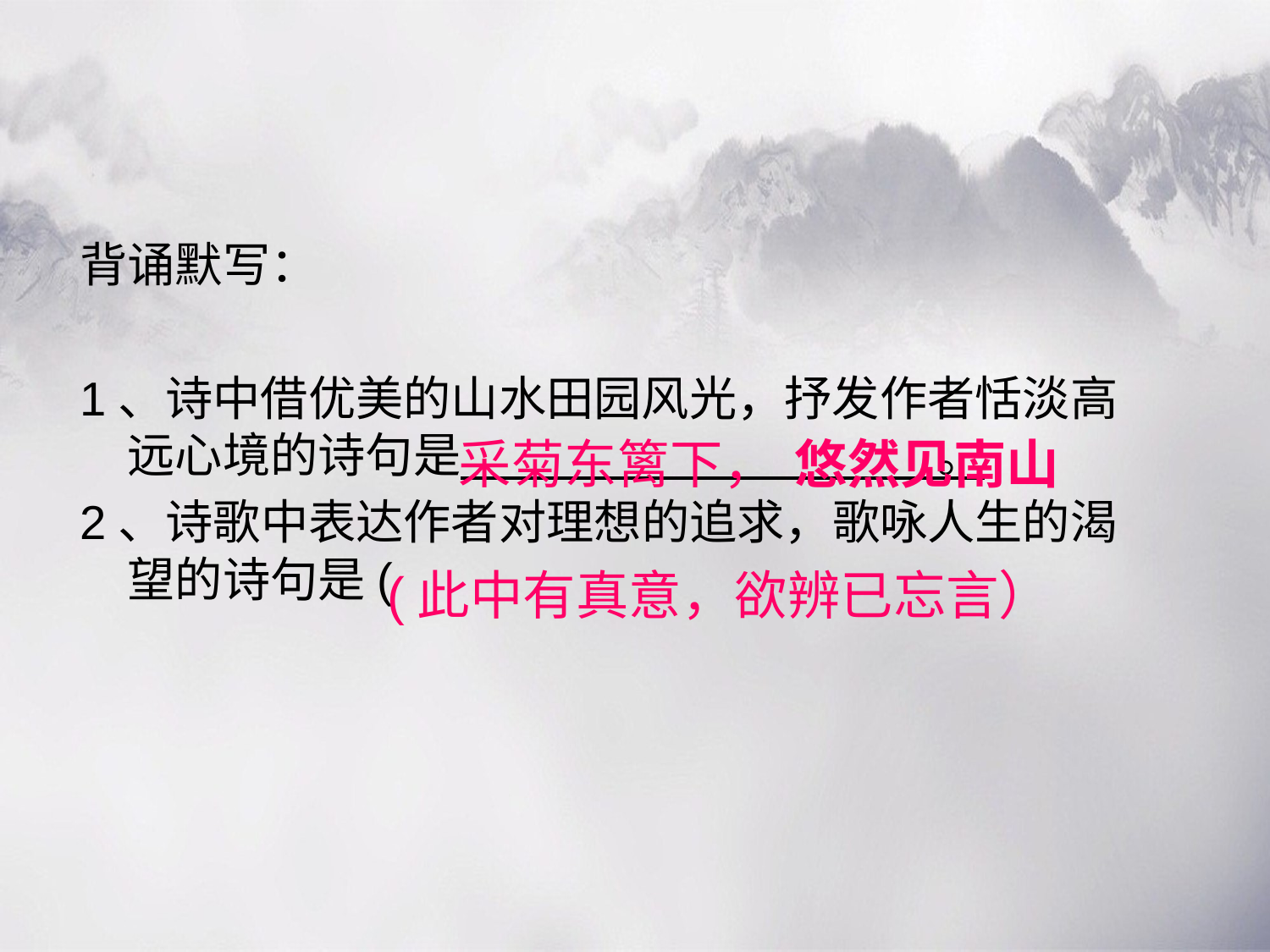

背诵默写：

1、诗中借优美的山水田园风光，抒发作者恬淡高远心境的诗句是                                             。
2、诗歌中表达作者对理想的追求，歌咏人生的渴望的诗句是(
悠然见南山
采菊东篱下，
(此中有真意，欲辨已忘言）